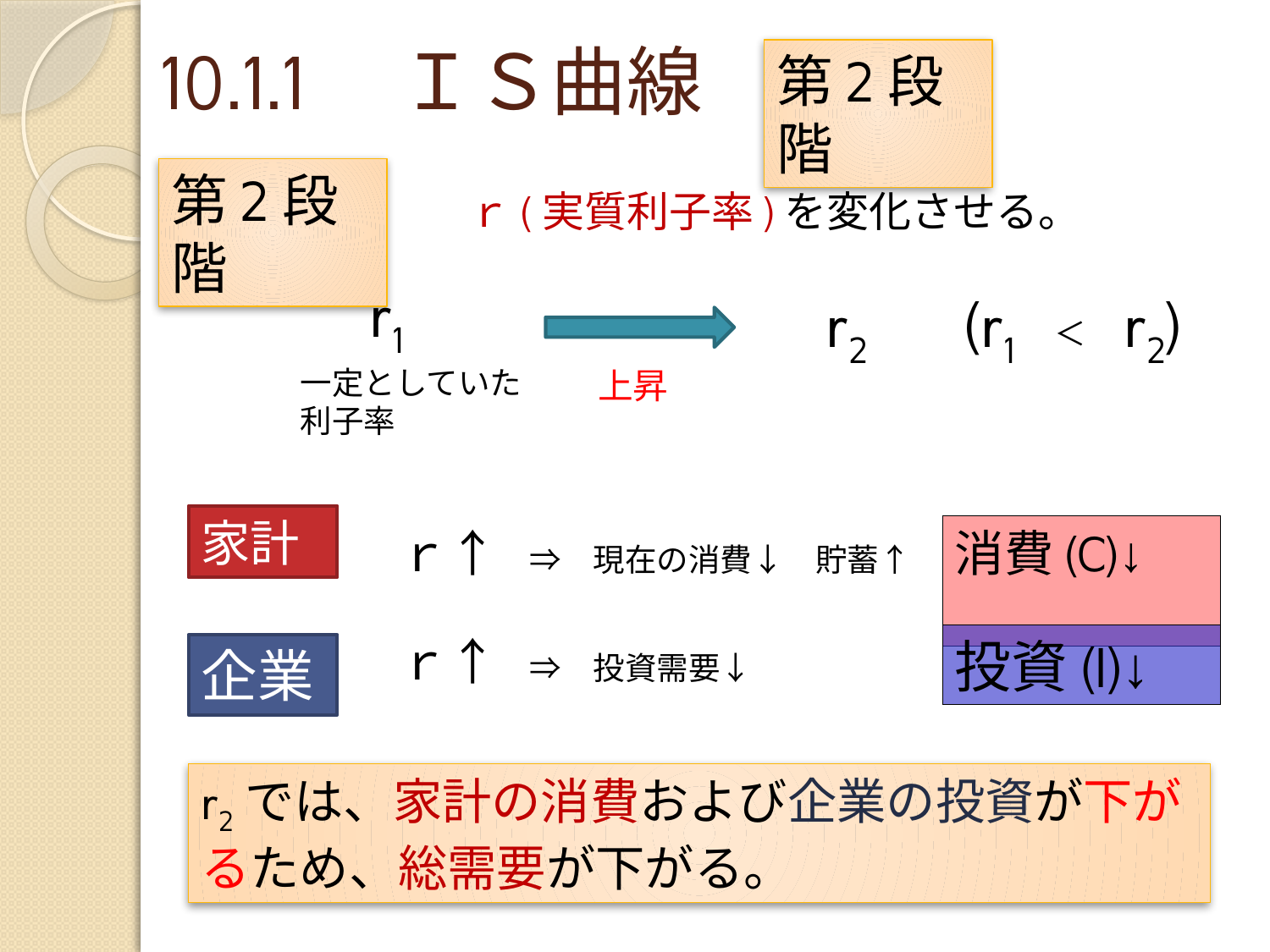

# 10.1.1　ＩＳ曲線
第2段階
第2段階
ｒ(実質利子率)を変化させる。
r1
r2
(r1
r2)

＜
一定としていた利子率
上昇
家計
ｒ↑　⇒　現在の消費↓　貯蓄↑
消費(C)↓
ｒ↑　⇒　投資需要↓
投資(I)↓
企業
r2では、家計の消費および企業の投資が下がるため、総需要が下がる。